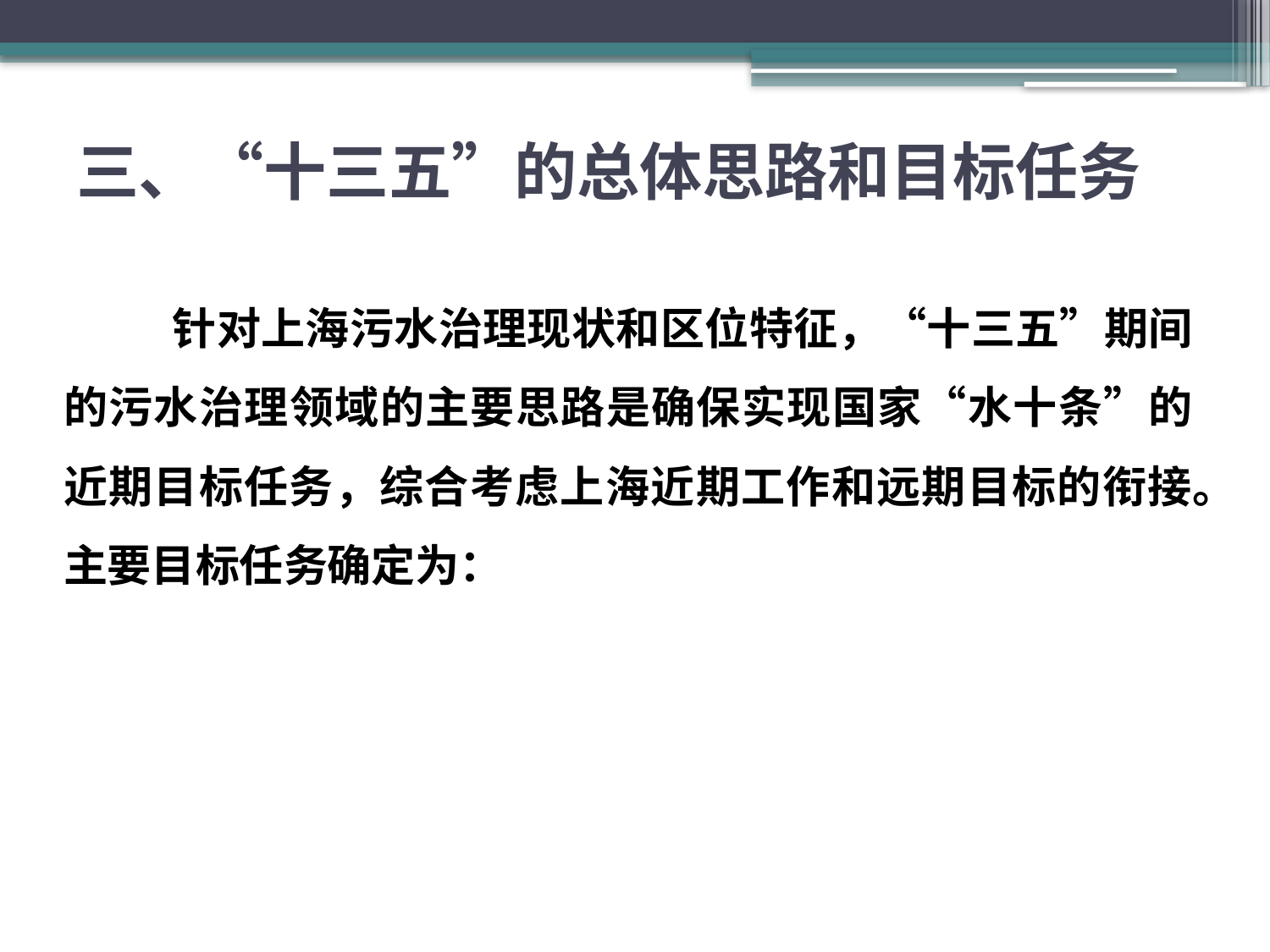

# 三、“十三五”的总体思路和目标任务
      针对上海污水治理现状和区位特征，“十三五”期间的污水治理领域的主要思路是确保实现国家“水十条”的近期目标任务，综合考虑上海近期工作和远期目标的衔接。主要目标任务确定为：